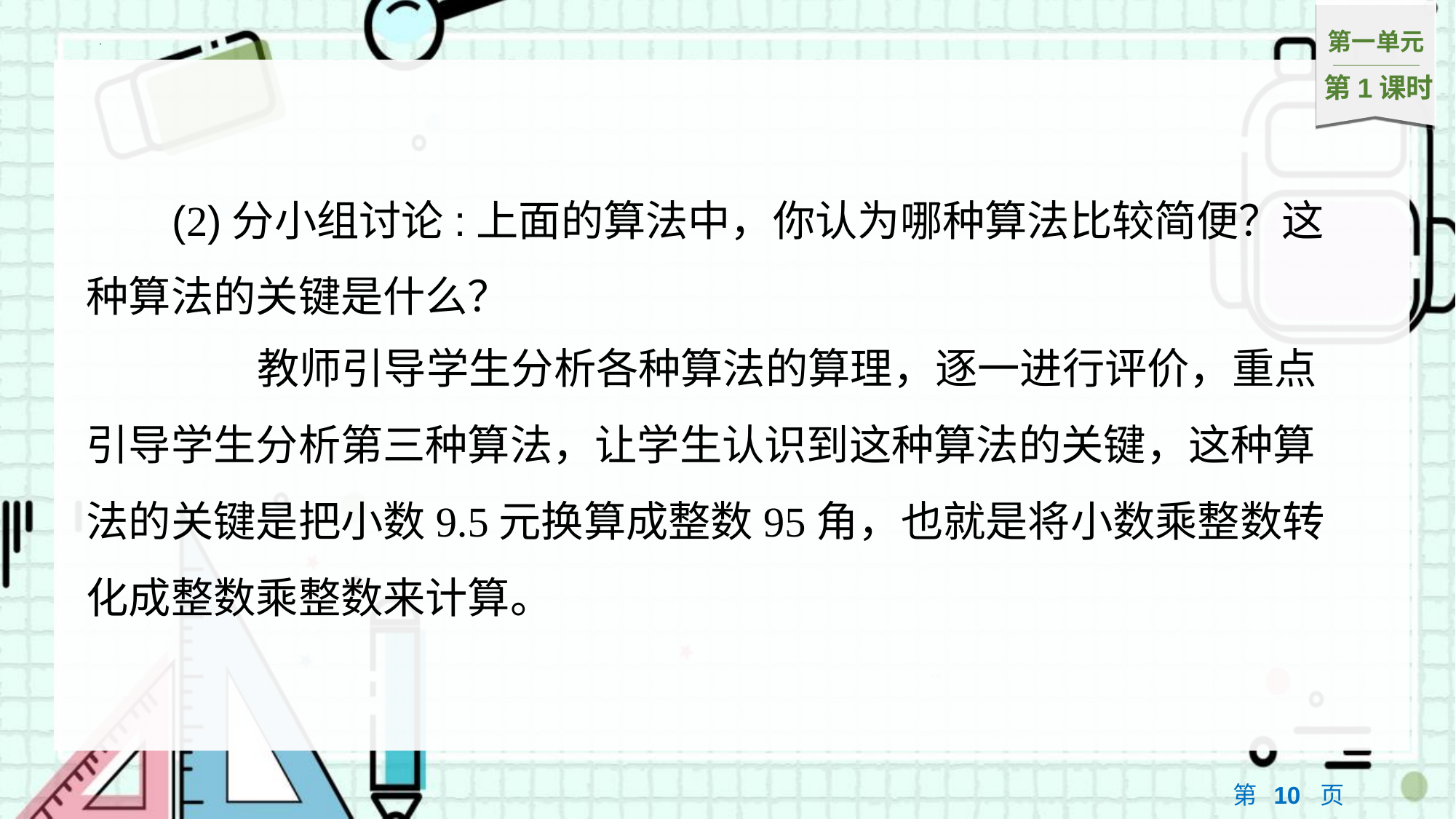

(2)分小组讨论:上面的算法中，你认为哪种算法比较简便？这种算法的关键是什么？
　　教师引导学生分析各种算法的算理，逐一进行评价，重点引导学生分析第三种算法，让学生认识到这种算法的关键，这种算法的关键是把小数9.5元换算成整数95角，也就是将小数乘整数转化成整数乘整数来计算。